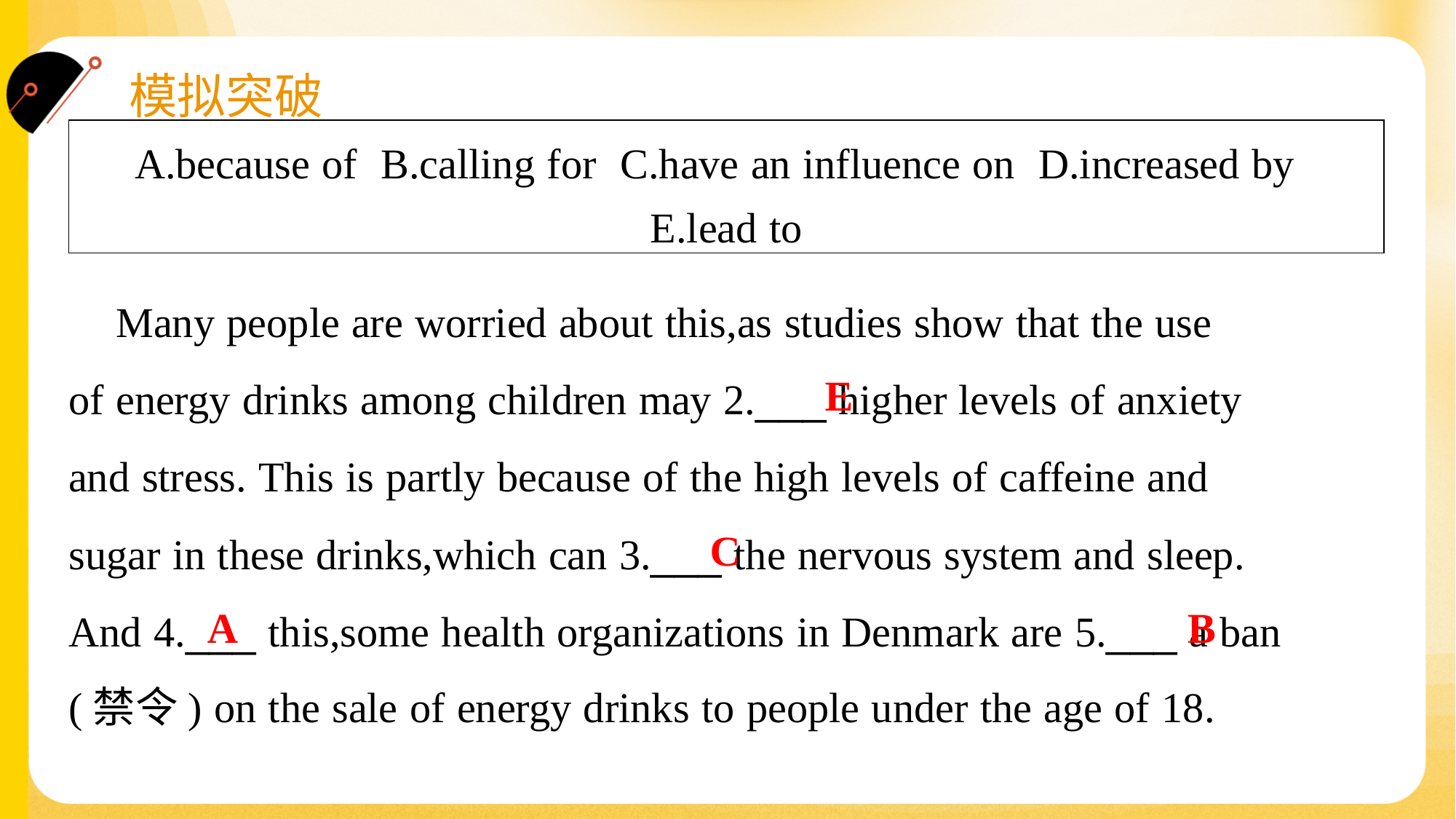

| A.because of B.calling for C.have an influence on D.increased by E.lead to |
| --- |
    Many people are worried about this,as studies show that the use
of energy drinks among children may 2.___ higher levels of anxiety
and stress. This is partly because of the high levels of caffeine and
sugar in these drinks,which can 3.___ the nervous system and sleep.
And 4.___ this,some health organizations in Denmark are 5.___ a ban
(禁令) on the sale of energy drinks to people under the age of 18.#1.1.2
E
C
A
B